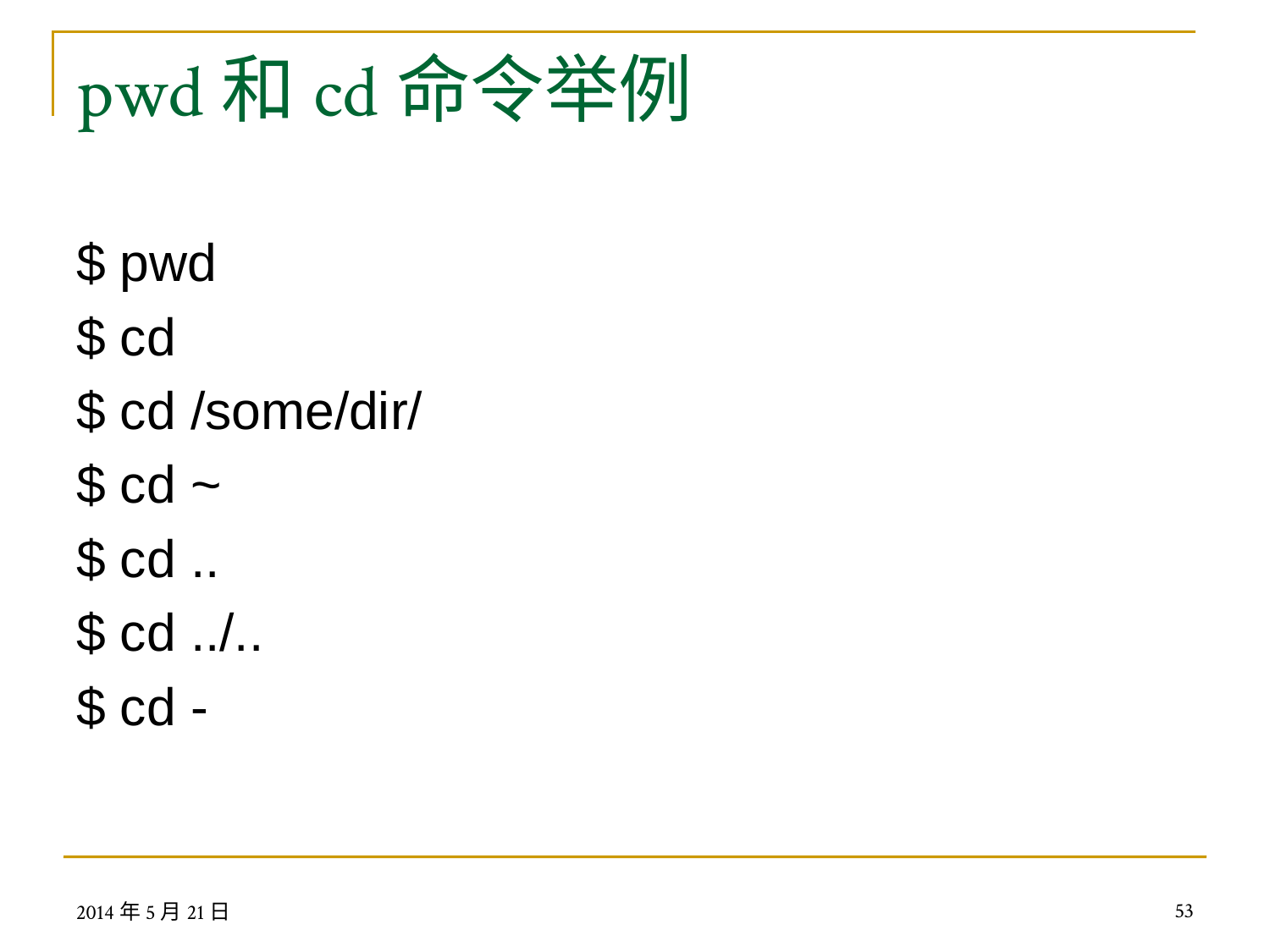

$ pwd
$ cd
$ cd /some/dir/
$ cd ~
$ cd ..
$ cd ../..
$ cd -
pwd和cd命令举例

2014年5月21日
53